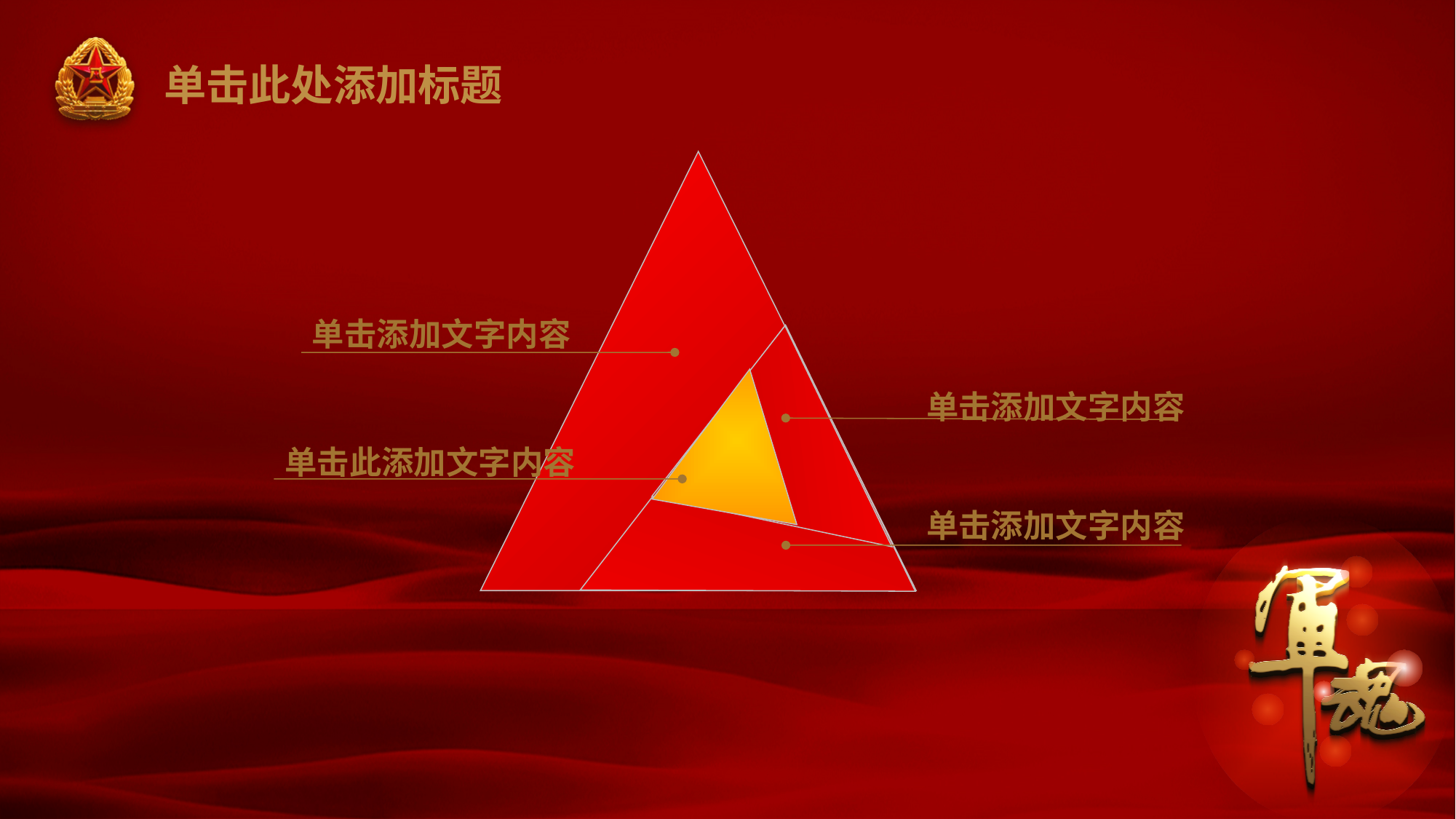

# 单击此处添加标题

单击添加文字内容

单击添加文字内容

单击此添加文字内容

单击添加文字内容